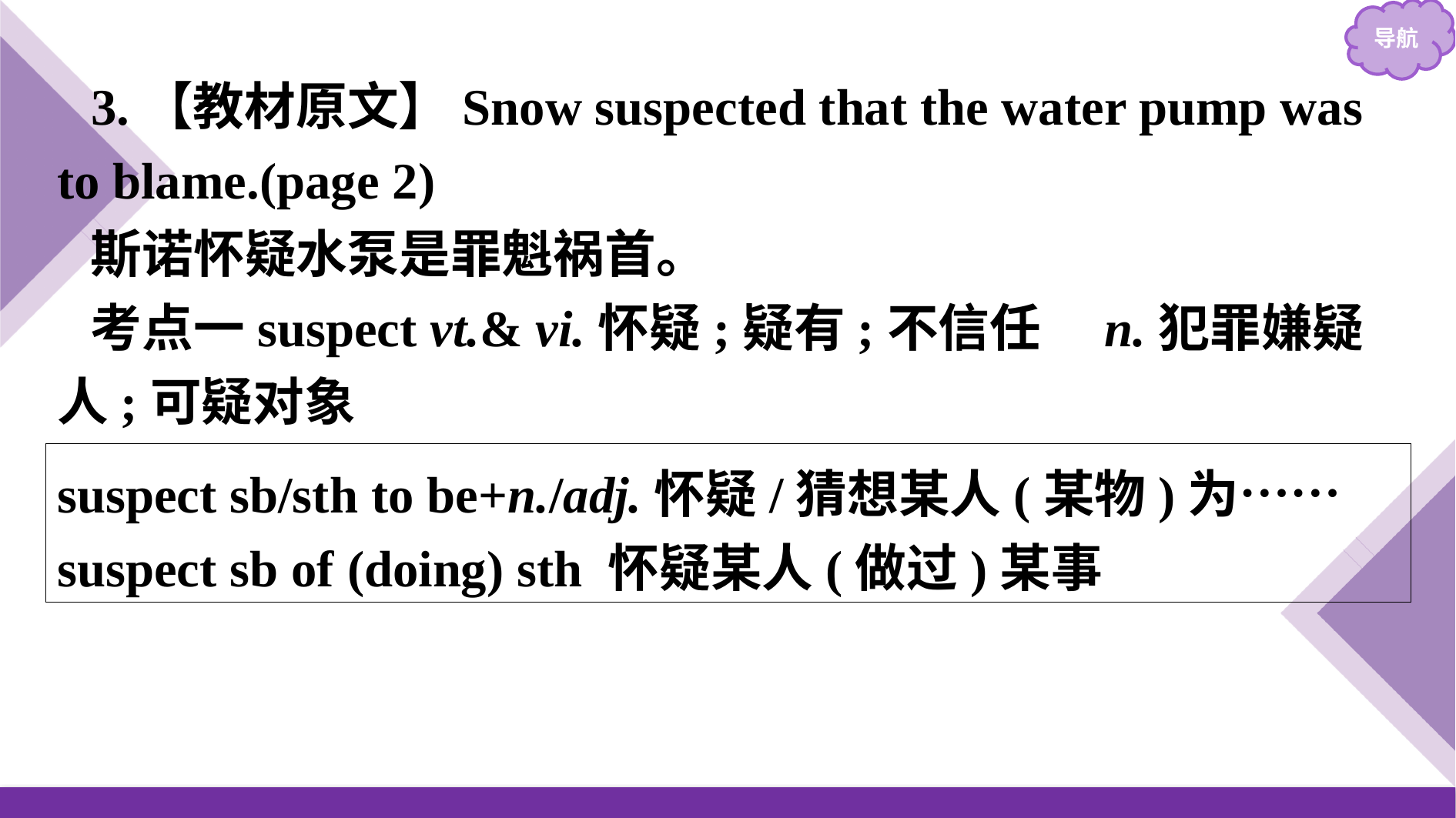

3.【教材原文】Snow suspected that the water pump was to blame.(page 2)
斯诺怀疑水泵是罪魁祸首。
考点一suspect vt.& vi.怀疑;疑有;不信任　n.犯罪嫌疑人;可疑对象
suspect sb/sth to be+n./adj.怀疑/猜想某人(某物)为……
suspect sb of (doing) sth 怀疑某人(做过)某事